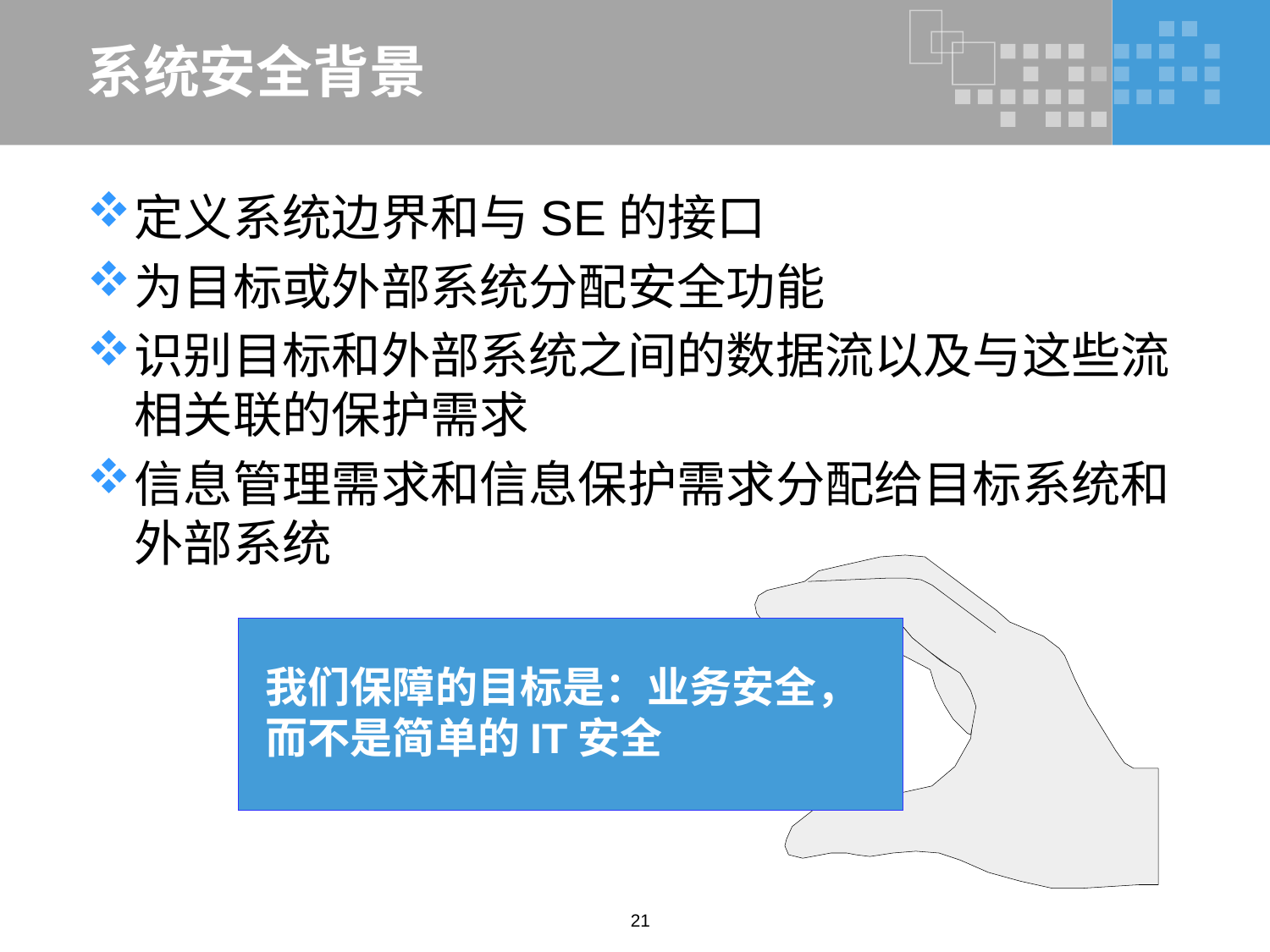

# 系统安全背景
定义系统边界和与SE的接口
为目标或外部系统分配安全功能
识别目标和外部系统之间的数据流以及与这些流相关联的保护需求
信息管理需求和信息保护需求分配给目标系统和外部系统

我们保障的目标是：业务安全，而不是简单的IT安全
21